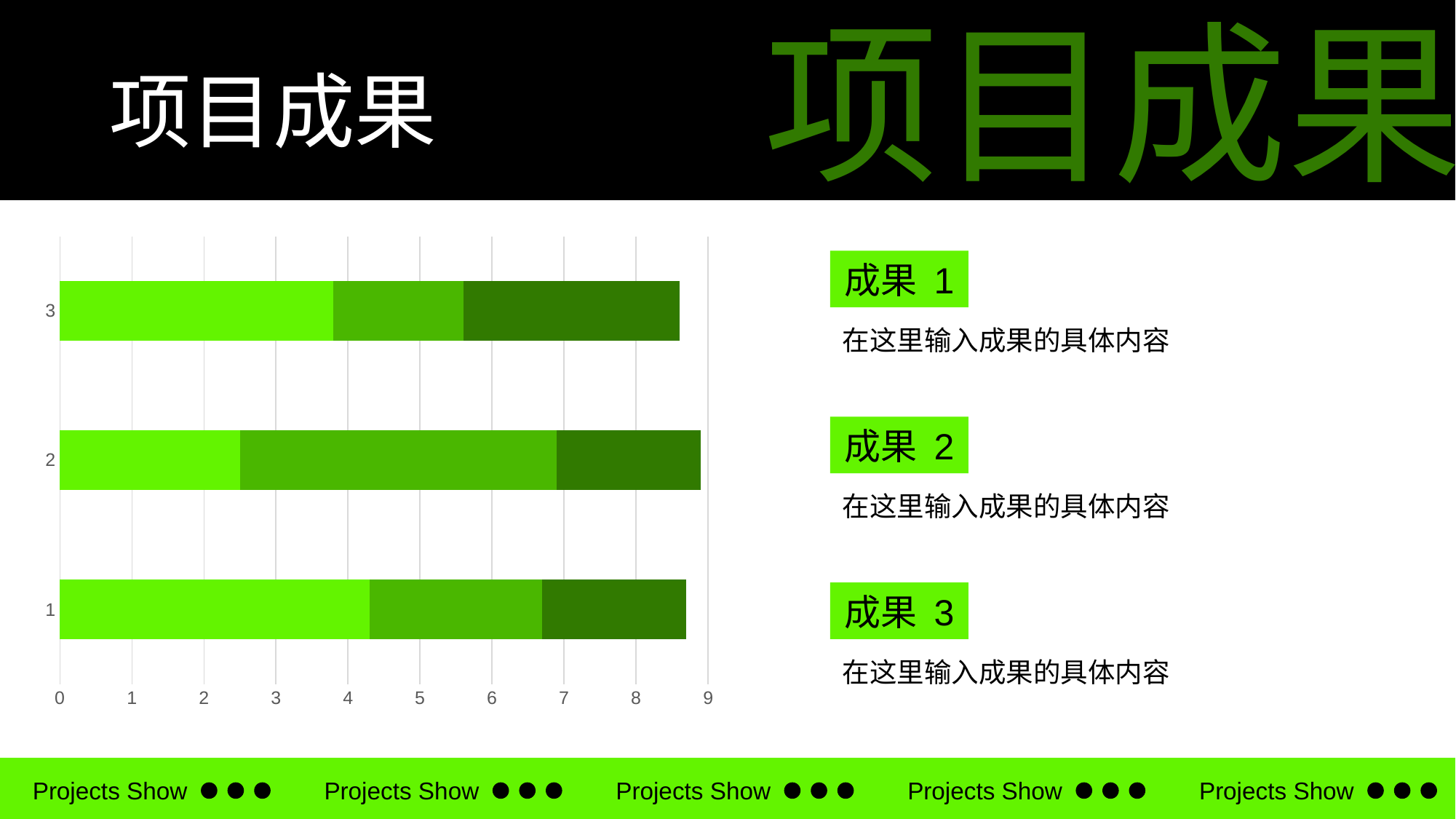

项目成果
项目成果

### Chart

| Category |  |  |  |
|---|---|---|---|
成果 1
在这里输入成果的具体内容
成果 2
在这里输入成果的具体内容
成果 3
在这里输入成果的具体内容